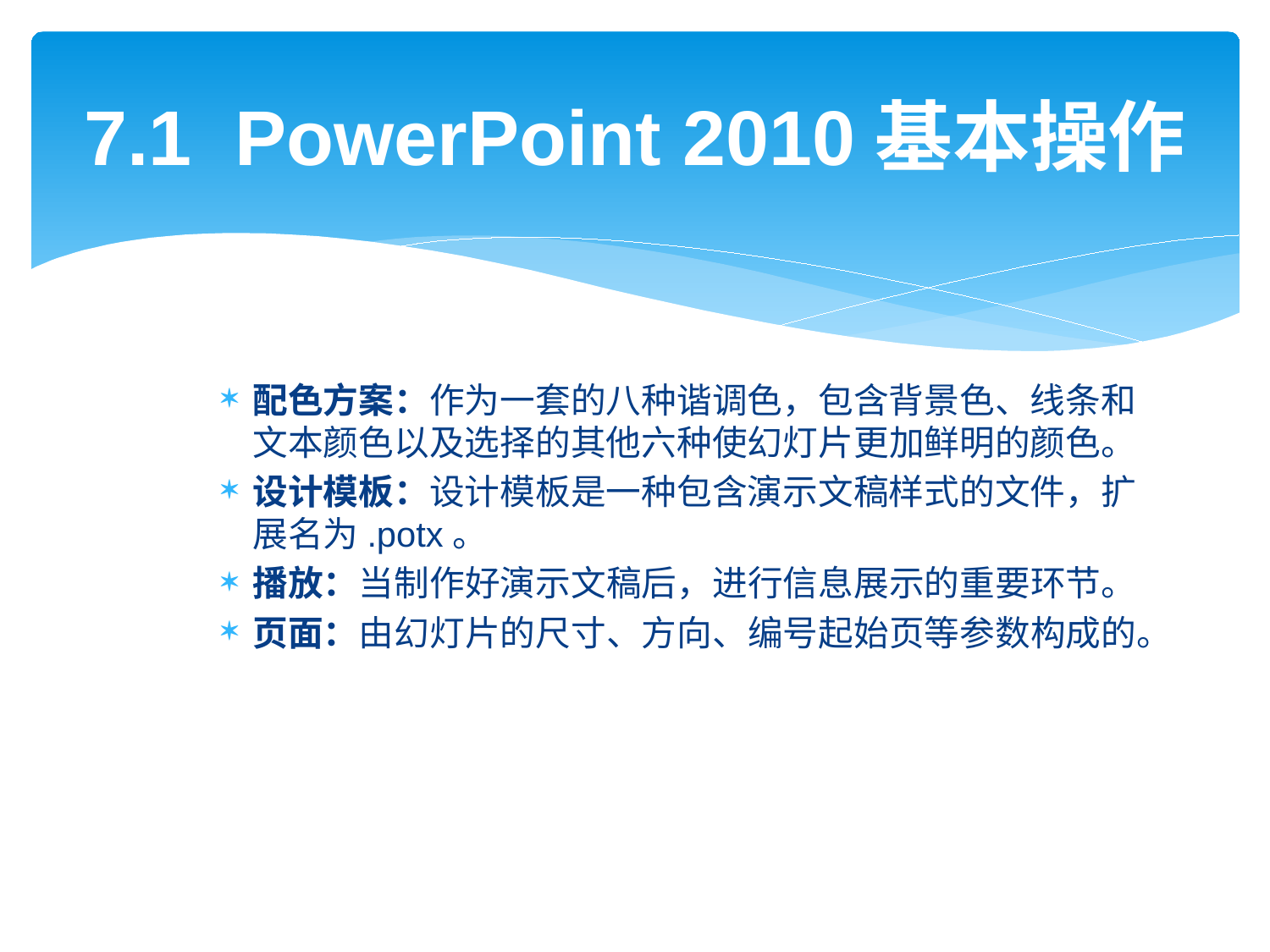

# 7.1  PowerPoint 2010基本操作
配色方案：作为一套的八种谐调色，包含背景色、线条和文本颜色以及选择的其他六种使幻灯片更加鲜明的颜色。
设计模板：设计模板是一种包含演示文稿样式的文件，扩展名为.potx。
播放：当制作好演示文稿后，进行信息展示的重要环节。
页面：由幻灯片的尺寸、方向、编号起始页等参数构成的。